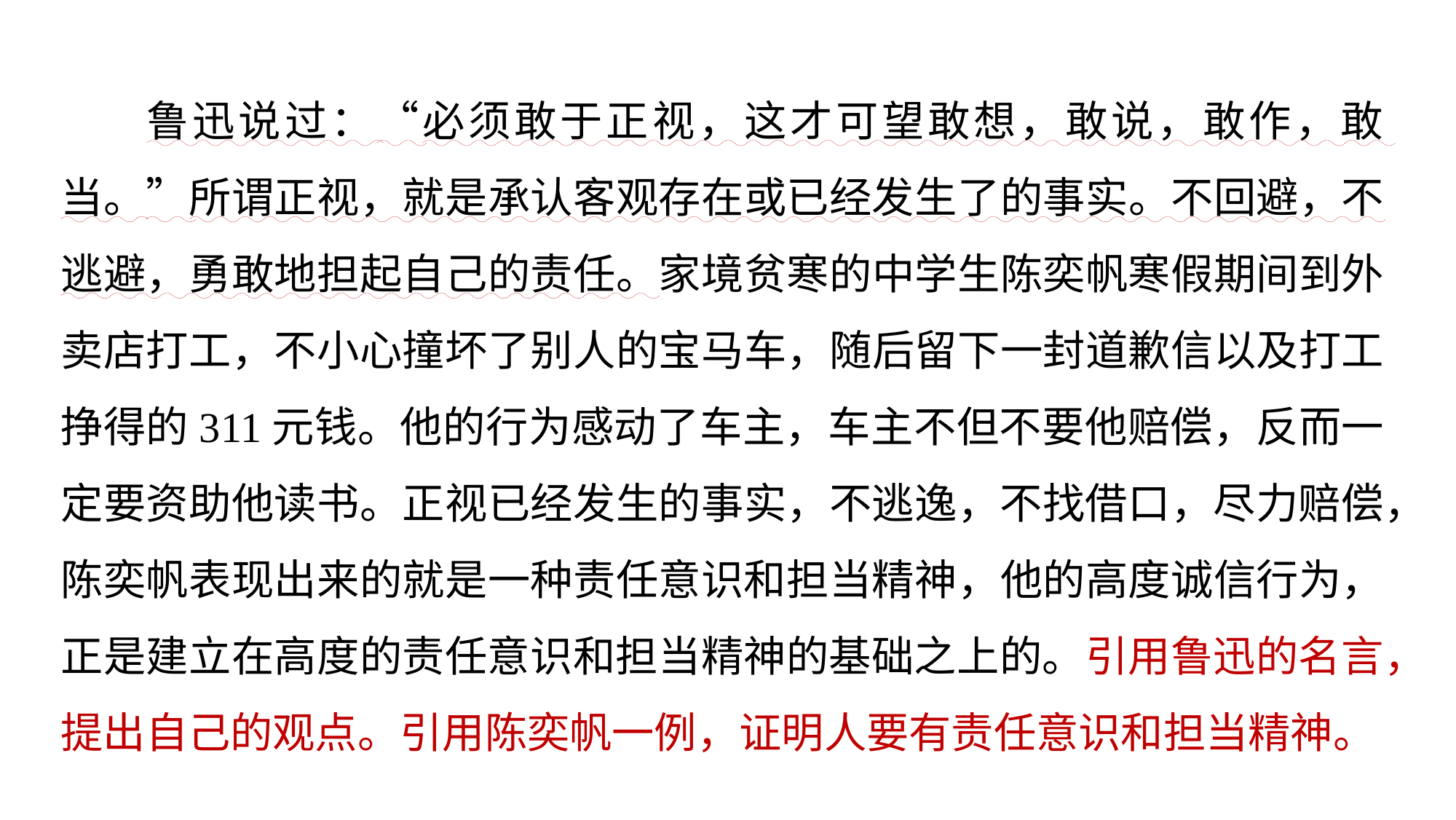

鲁迅说过：“必须敢于正视，这才可望敢想，敢说，敢作，敢当。”所谓正视，就是承认客观存在或已经发生了的事实。不回避，不逃避，勇敢地担起自己的责任。家境贫寒的中学生陈奕帆寒假期间到外卖店打工，不小心撞坏了别人的宝马车，随后留下一封道歉信以及打工挣得的311元钱。他的行为感动了车主，车主不但不要他赔偿，反而一定要资助他读书。正视已经发生的事实，不逃逸，不找借口，尽力赔偿，陈奕帆表现出来的就是一种责任意识和担当精神，他的高度诚信行为，正是建立在高度的责任意识和担当精神的基础之上的。引用鲁迅的名言，提出自己的观点。引用陈奕帆一例，证明人要有责任意识和担当精神。